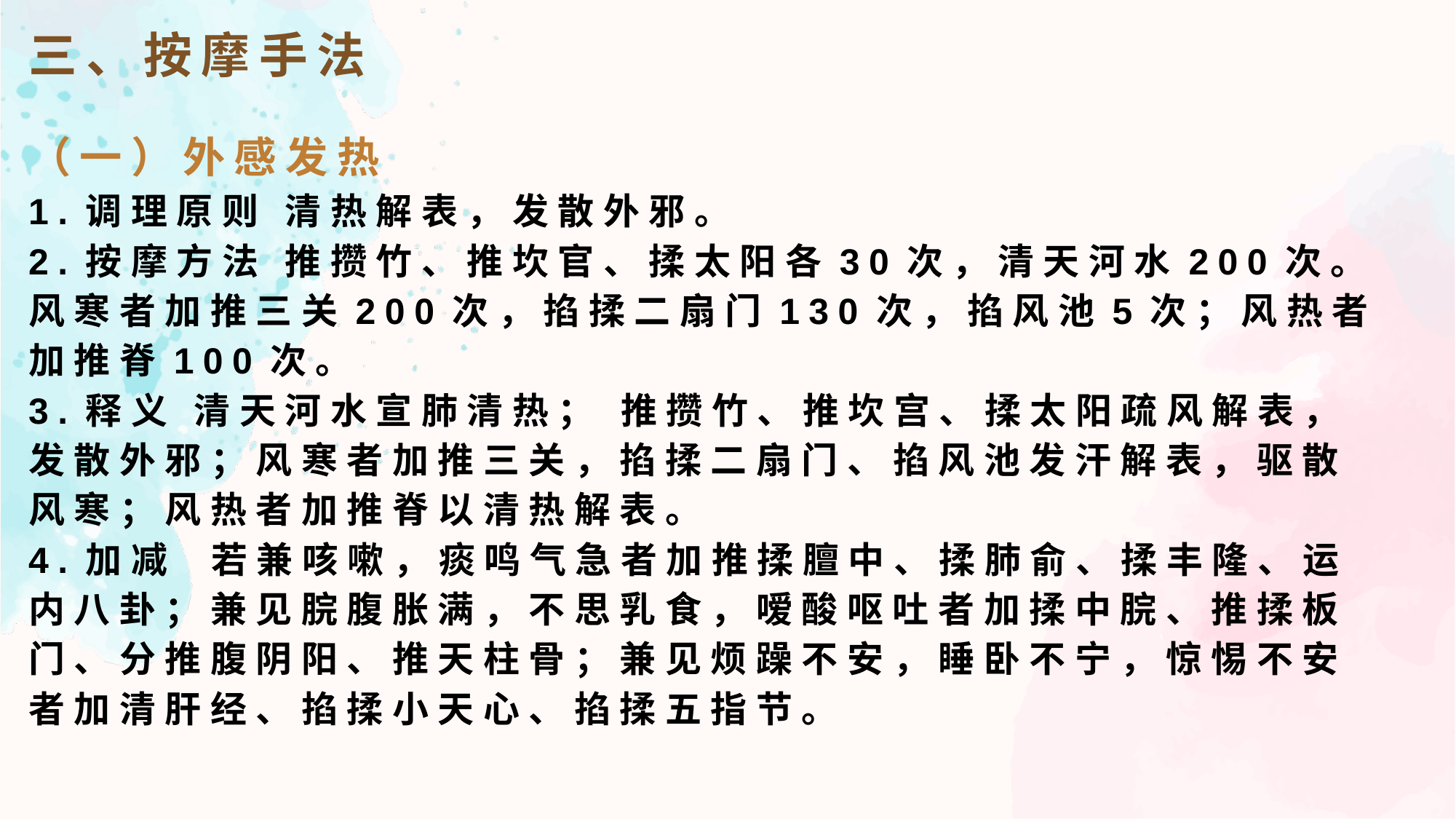

三、按摩手法

（一）外感发热
1.调理原则 清热解表，发散外邪。
2.按摩方法 推攒竹、推坎官、揉太阳各30次，清天河水200次。风寒者加推三关200次，掐揉二扇门130次，掐风池5次；风热者加推脊100次。
3.释义 清天河水宣肺清热； 推攒竹、推坎宫、揉太阳疏风解表，发散外邪；风寒者加推三关，掐揉二扇门、掐风池发汗解表，驱散风寒；风热者加推脊以清热解表。
4.加减  若兼咳嗽，痰鸣气急者加推揉膻中、揉肺俞、揉丰隆、运内八卦；兼见脘腹胀满，不思乳食，嗳酸呕吐者加揉中脘、推揉板门、分推腹阴阳、推天柱骨；兼见烦躁不安，睡卧不宁，惊惕不安者加清肝经、掐揉小天心、掐揉五指节。